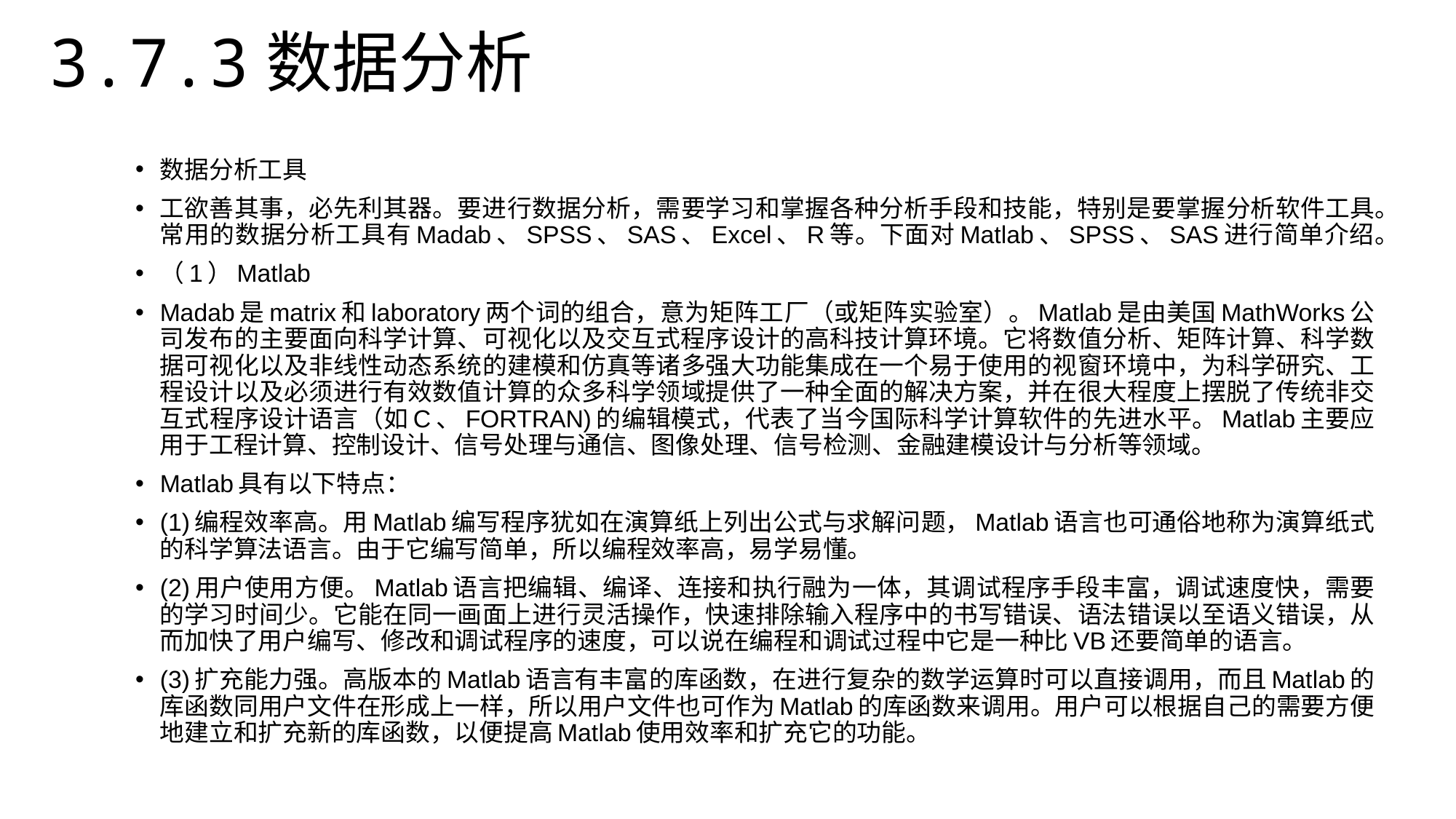

3.7.3数据分析

数据分析工具
工欲善其事，必先利其器。要进行数据分析，需要学习和掌握各种分析手段和技能，特别是要掌握分析软件工具。常用的数据分析工具有Madab、SPSS、SAS、Excel、R等。下面对Matlab、SPSS、SAS进行简单介绍。
（1）Matlab
Madab是matrix和laboratory两个词的组合，意为矩阵工厂（或矩阵实验室）。Matlab是由美国MathWorks公司发布的主要面向科学计算、可视化以及交互式程序设计的高科技计算环境。它将数值分析、矩阵计算、科学数据可视化以及非线性动态系统的建模和仿真等诸多强大功能集成在一个易于使用的视窗环境中，为科学研究、工程设计以及必须进行有效数值计算的众多科学领域提供了一种全面的解决方案，并在很大程度上摆脱了传统非交互式程序设计语言（如C、FORTRAN)的编辑模式，代表了当今国际科学计算软件的先进水平。Matlab主要应用于工程计算、控制设计、信号处理与通信、图像处理、信号检测、金融建模设计与分析等领域。
Matlab具有以下特点：
(1)编程效率高。用Matlab编写程序犹如在演算纸上列出公式与求解问题，Matlab语言也可通俗地称为演算纸式的科学算法语言。由于它编写简单，所以编程效率高，易学易懂。
(2)用户使用方便。Matlab语言把编辑、编译、连接和执行融为一体，其调试程序手段丰富，调试速度快，需要的学习时间少。它能在同一画面上进行灵活操作，快速排除输入程序中的书写错误、语法错误以至语义错误，从而加快了用户编写、修改和调试程序的速度，可以说在编程和调试过程中它是一种比VB还要简单的语言。
(3)扩充能力强。高版本的Matlab语言有丰富的库函数，在进行复杂的数学运算时可以直接调用，而且Matlab的库函数同用户文件在形成上一样，所以用户文件也可作为Matlab的库函数来调用。用户可以根据自己的需要方便地建立和扩充新的库函数，以便提高Matlab使用效率和扩充它的功能。